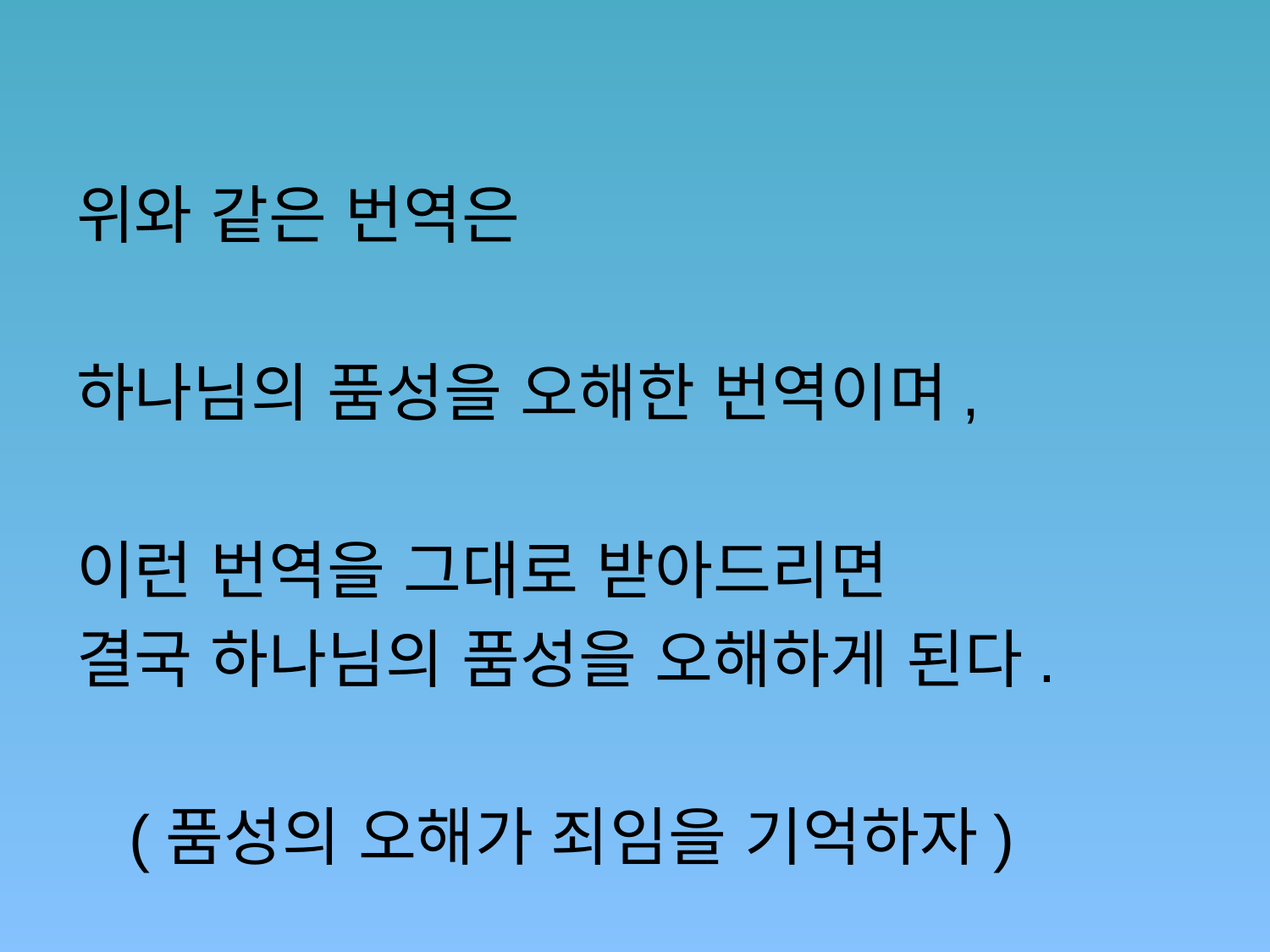

#
위와 같은 번역은

하나님의 품성을 오해한 번역이며,

이런 번역을 그대로 받아드리면
결국 하나님의 품성을 오해하게 된다.

   (품성의 오해가 죄임을 기억하자)